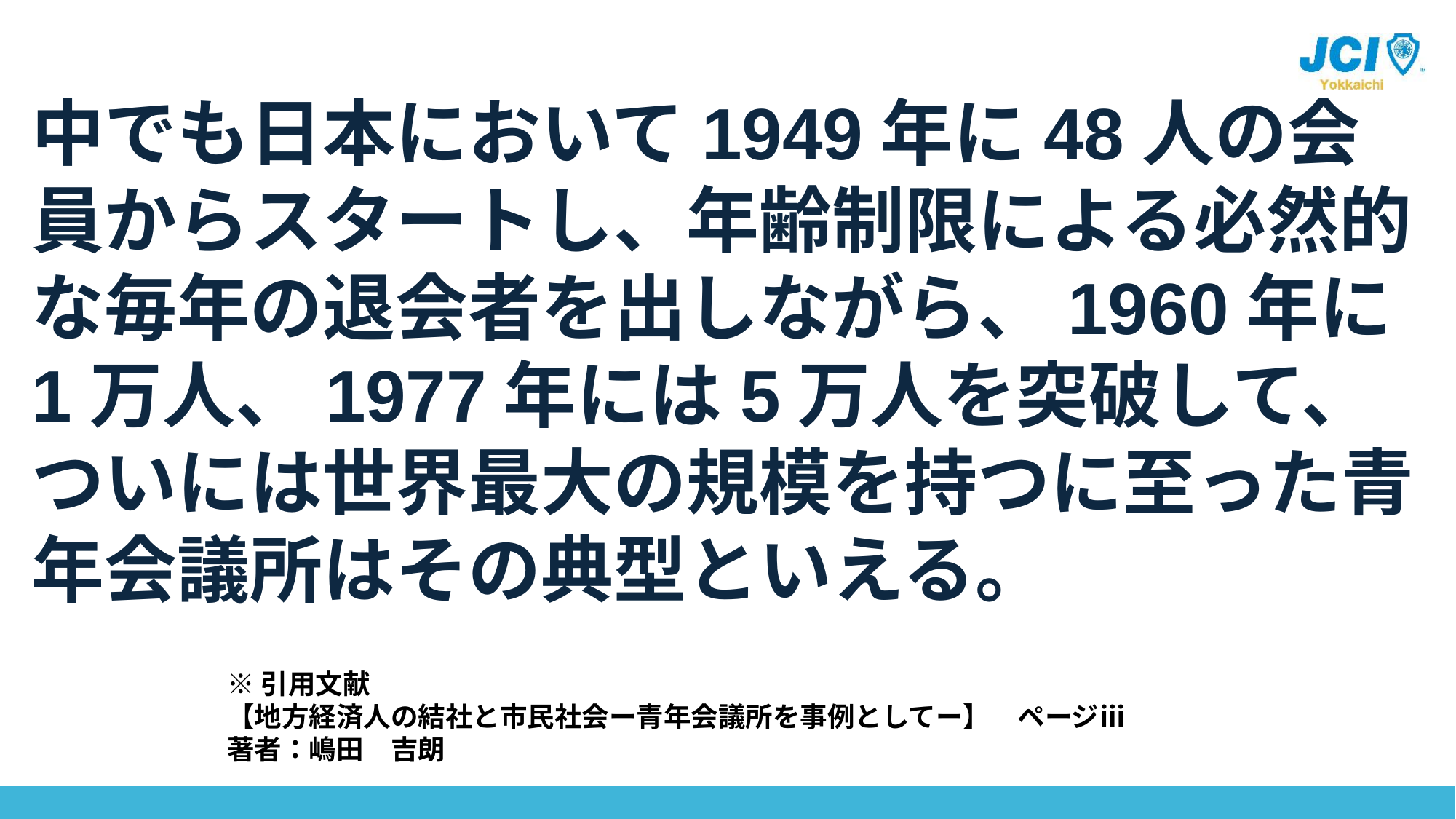

# 中でも日本において1949年に48人の会員からスタートし、年齢制限による必然的な毎年の退会者を出しながら、1960年に1万人、1977年には5万人を突破して、ついには世界最大の規模を持つに至った青年会議所はその典型といえる。
※引用文献
【地方経済人の結社と市民社会ー青年会議所を事例としてー】　ページⅲ
著者：嶋田　吉朗